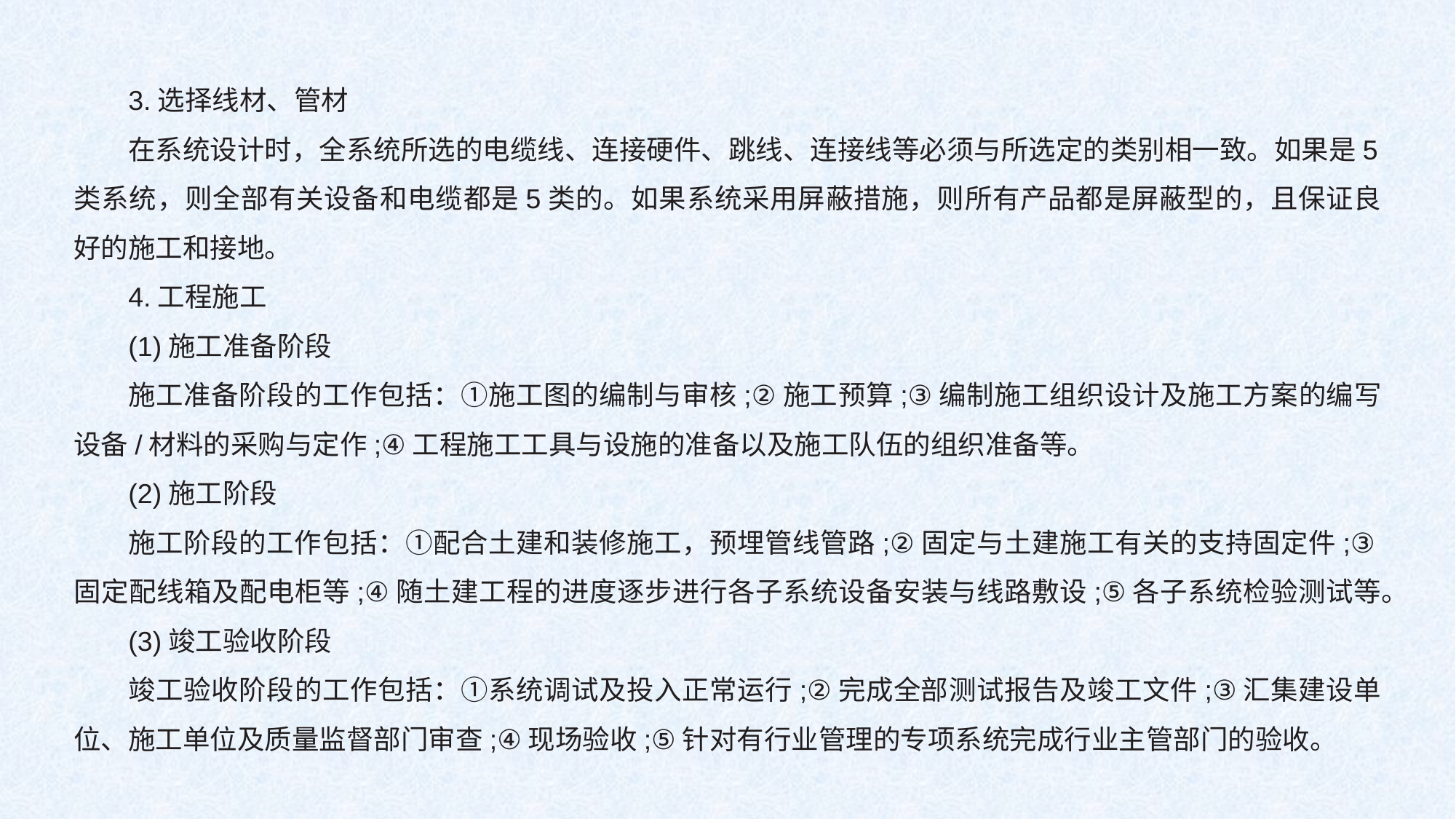

3.选择线材、管材
在系统设计时，全系统所选的电缆线、连接硬件、跳线、连接线等必须与所选定的类别相一致。如果是5类系统，则全部有关设备和电缆都是5类的。如果系统采用屏蔽措施，则所有产品都是屏蔽型的，且保证良好的施工和接地。
4.工程施工
(1)施工准备阶段
施工准备阶段的工作包括：①施工图的编制与审核;②施工预算;③编制施工组织设计及施工方案的编写设备/材料的采购与定作;④工程施工工具与设施的准备以及施工队伍的组织准备等。
(2)施工阶段
施工阶段的工作包括：①配合土建和装修施工，预埋管线管路;②固定与土建施工有关的支持固定件;③固定配线箱及配电柜等;④随土建工程的进度逐步进行各子系统设备安装与线路敷设;⑤各子系统检验测试等。
(3)竣工验收阶段
竣工验收阶段的工作包括：①系统调试及投入正常运行;②完成全部测试报告及竣工文件;③汇集建设单位、施工单位及质量监督部门审查;④现场验收;⑤针对有行业管理的专项系统完成行业主管部门的验收。